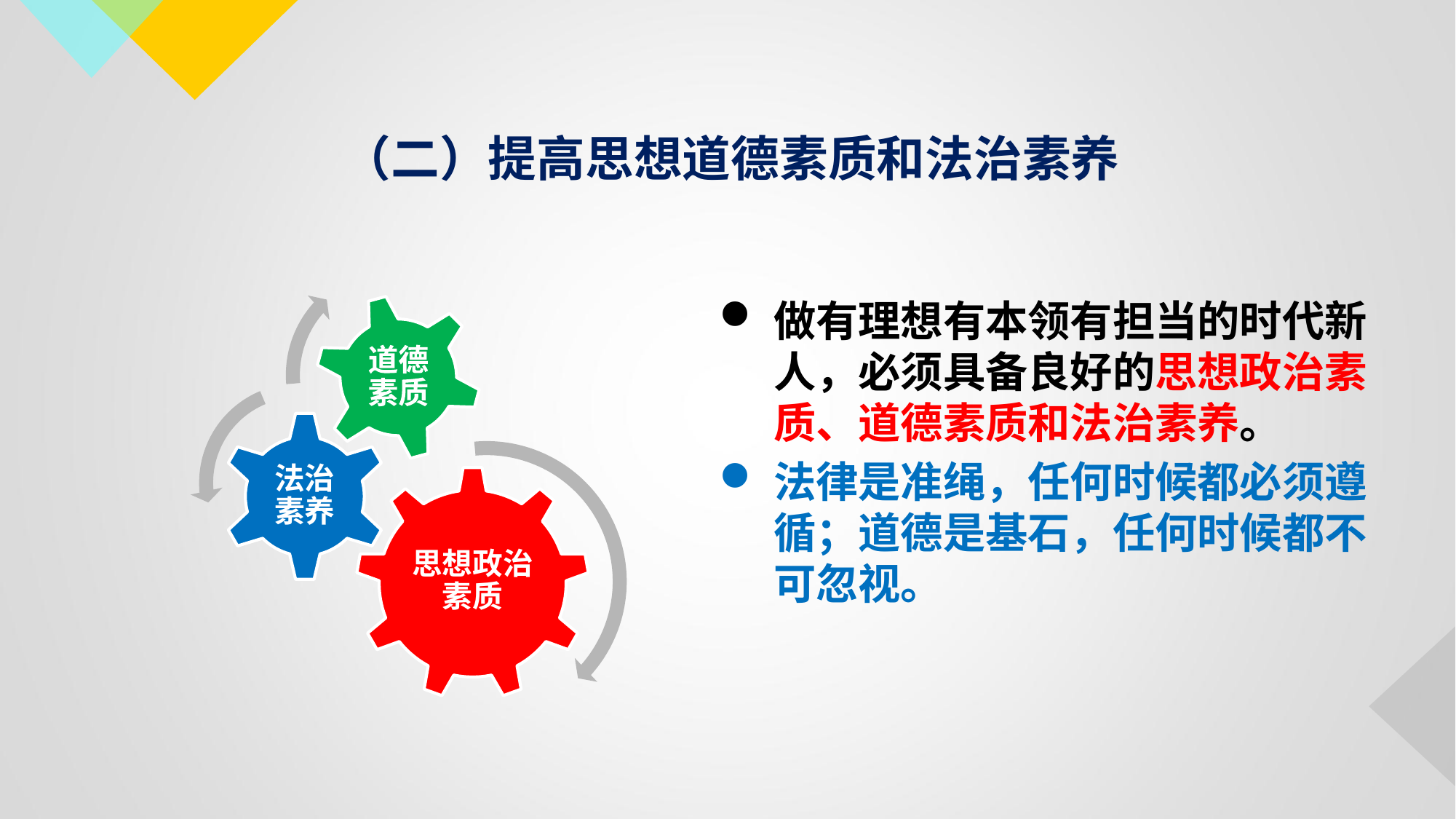

# （二）提高思想道德素质和法治素养
思想政治素质
法治素养
道德素质
做有理想有本领有担当的时代新人，必须具备良好的思想政治素质、道德素质和法治素养。
法律是准绳，任何时候都必须遵循；道德是基石，任何时候都不可忽视。